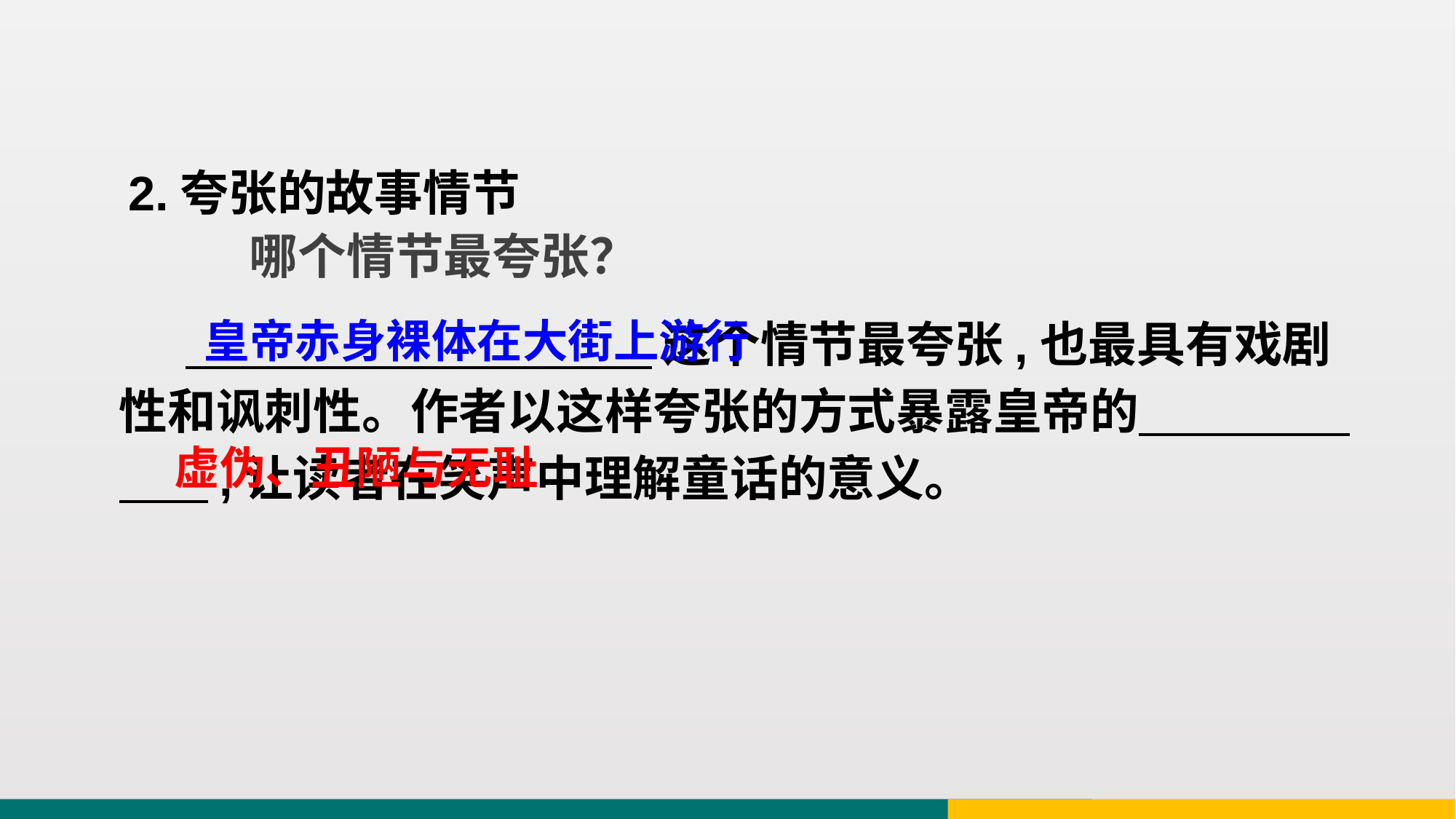

2.夸张的故事情节
         哪个情节最夸张？
                                                这个情节最夸张,也最具有戏剧性和讽刺性。作者以这样夸张的方式暴露皇帝的                            ,让读者在笑声中理解童话的意义。
皇帝赤身裸体在大街上游行
虚伪、丑陋与无耻